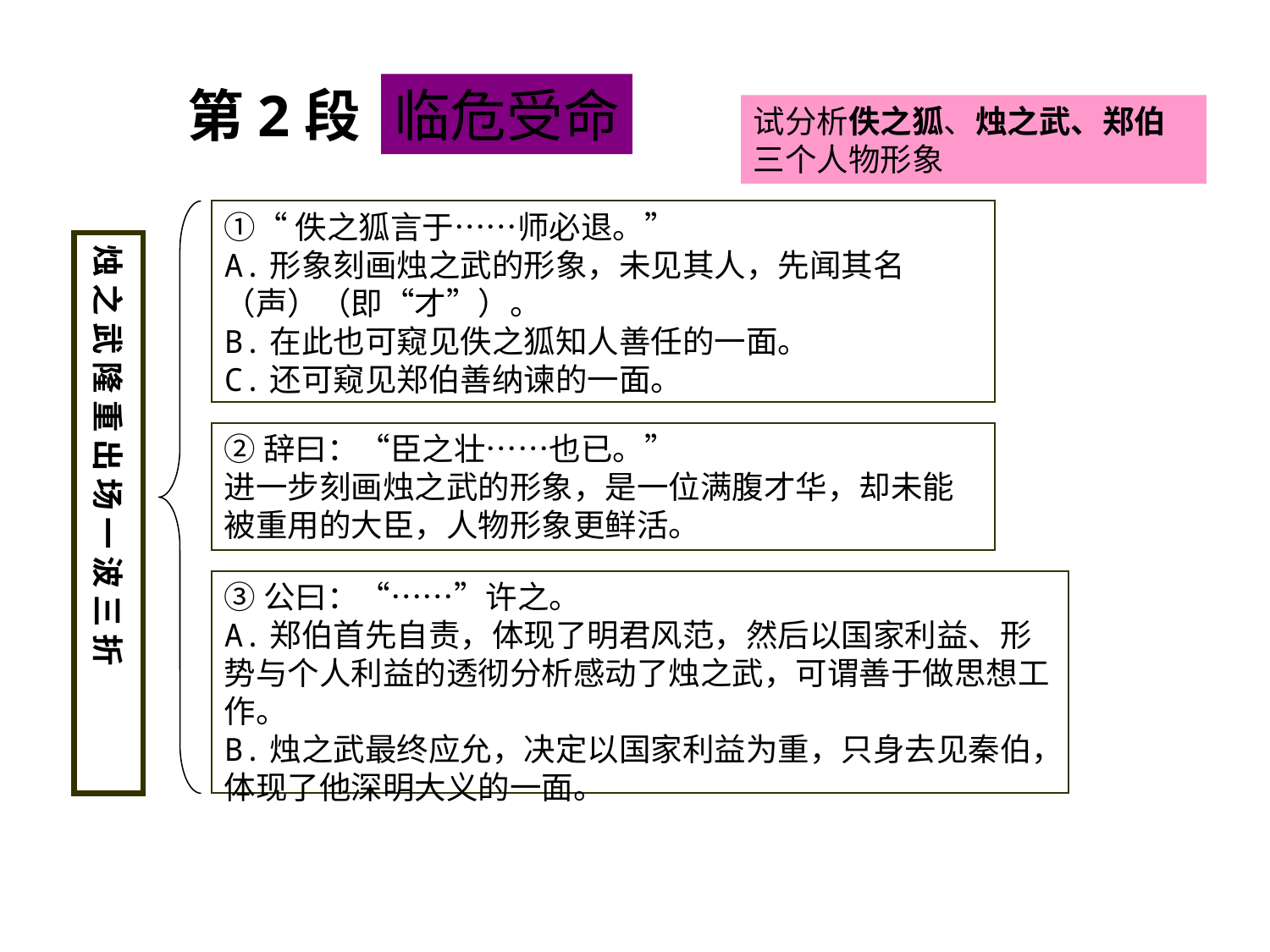

第2段
临危受命
试分析佚之狐、烛之武、郑伯三个人物形象

①“佚之狐言于……师必退。”
A.形象刻画烛之武的形象，未见其人，先闻其名（声）（即“才”）。
B.在此也可窥见佚之狐知人善任的一面。
C.还可窥见郑伯善纳谏的一面。
烛 之 武 隆 重 出 场 一 波 三 折
②辞曰：“臣之壮……也已。”
进一步刻画烛之武的形象，是一位满腹才华，却未能被重用的大臣，人物形象更鲜活。

③公曰：“……”许之。
A.郑伯首先自责，体现了明君风范，然后以国家利益、形势与个人利益的透彻分析感动了烛之武，可谓善于做思想工作。
B.烛之武最终应允，决定以国家利益为重，只身去见秦伯，体现了他深明大义的一面。